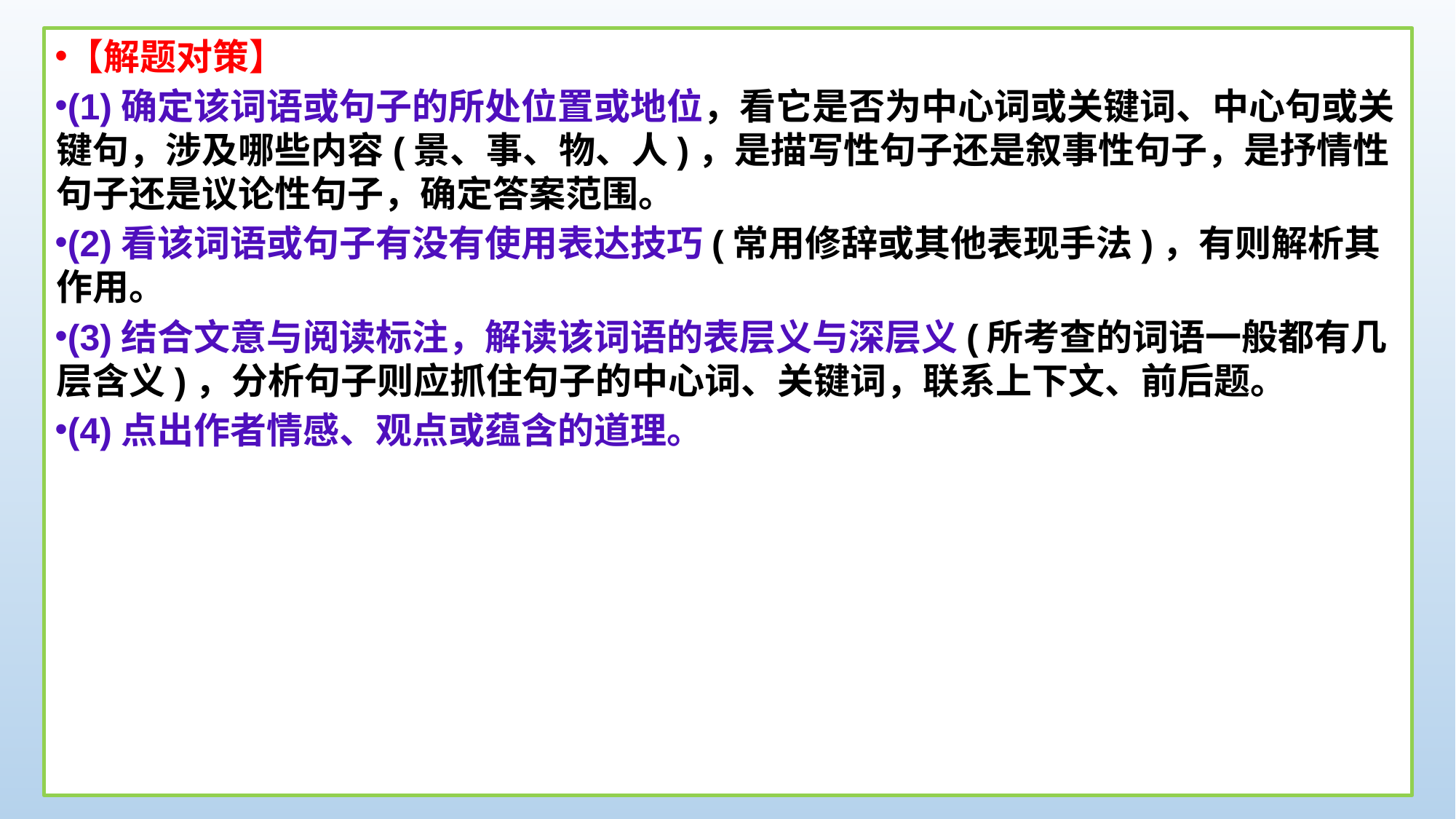

【解题对策】
(1)确定该词语或句子的所处位置或地位，看它是否为中心词或关键词、中心句或关键句，涉及哪些内容(景、事、物、人)，是描写性句子还是叙事性句子，是抒情性句子还是议论性句子，确定答案范围。
(2)看该词语或句子有没有使用表达技巧(常用修辞或其他表现手法)，有则解析其作用。
(3)结合文意与阅读标注，解读该词语的表层义与深层义(所考查的词语一般都有几层含义)，分析句子则应抓住句子的中心词、关键词，联系上下文、前后题。
(4)点出作者情感、观点或蕴含的道理。